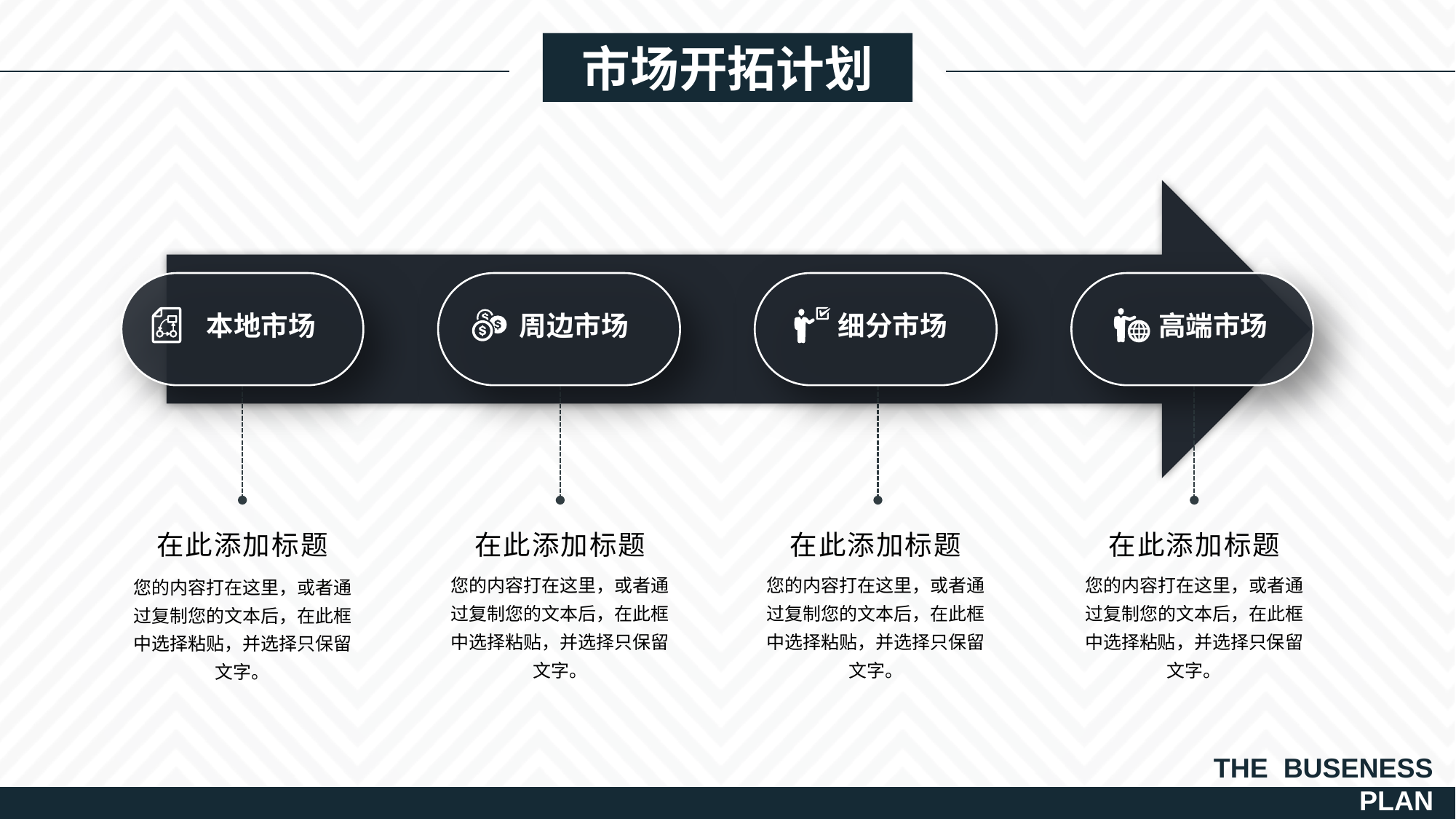

市场开拓计划

本地市场
周边市场
细分市场
高端市场

在此添加标题
您的内容打在这里，或者通过复制您的文本后，在此框中选择粘贴，并选择只保留文字。
在此添加标题
您的内容打在这里，或者通过复制您的文本后，在此框中选择粘贴，并选择只保留文字。
在此添加标题
您的内容打在这里，或者通过复制您的文本后，在此框中选择粘贴，并选择只保留文字。
在此添加标题
您的内容打在这里，或者通过复制您的文本后，在此框中选择粘贴，并选择只保留文字。
THE  BUSENESS
PLAN